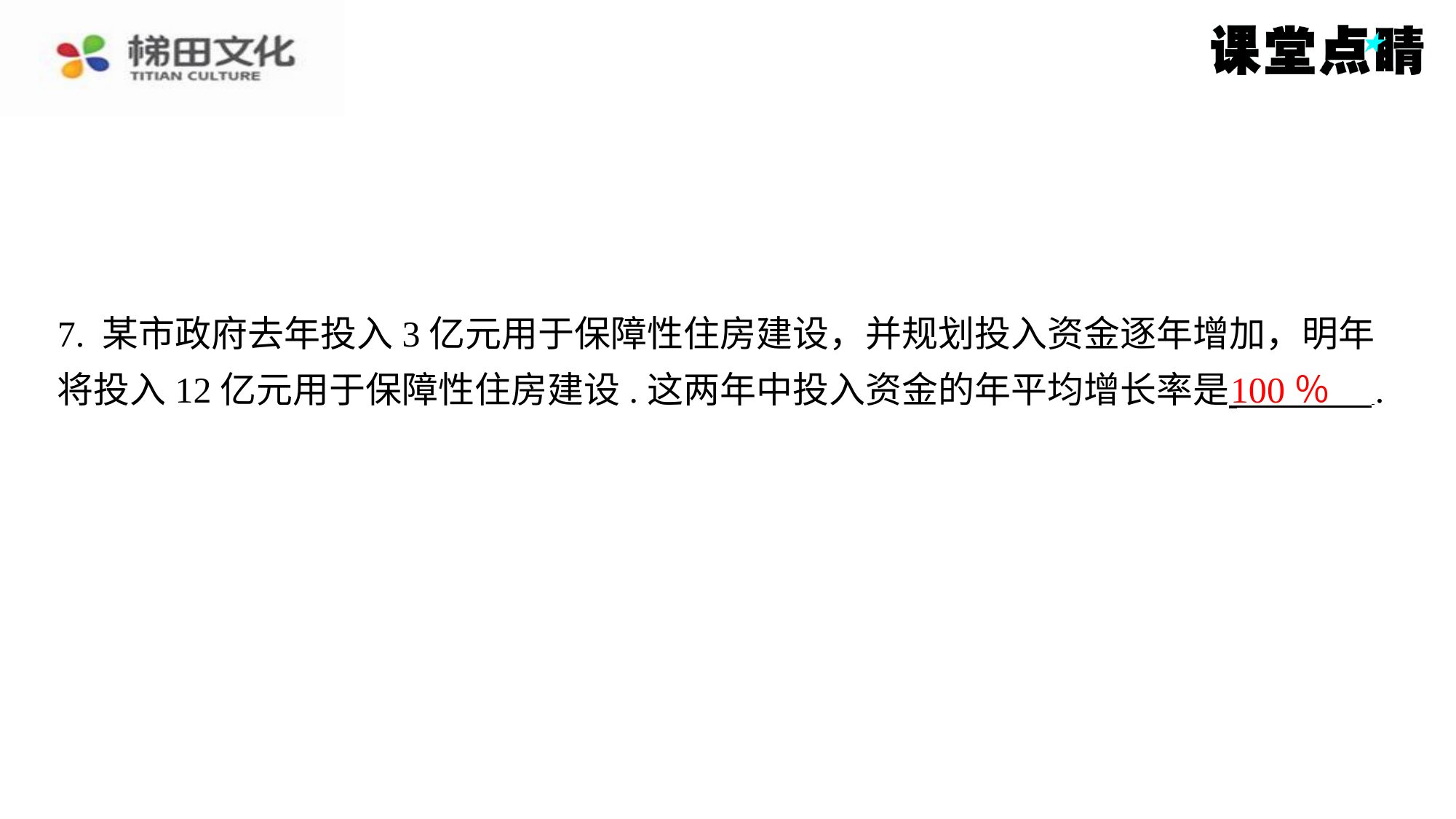

7. 某市政府去年投入3亿元用于保障性住房建设，并规划投入资金逐年增加，明年
将投入12亿元用于保障性住房建设.这两年中投入资金的年平均增长率是                      ⁠.

100％